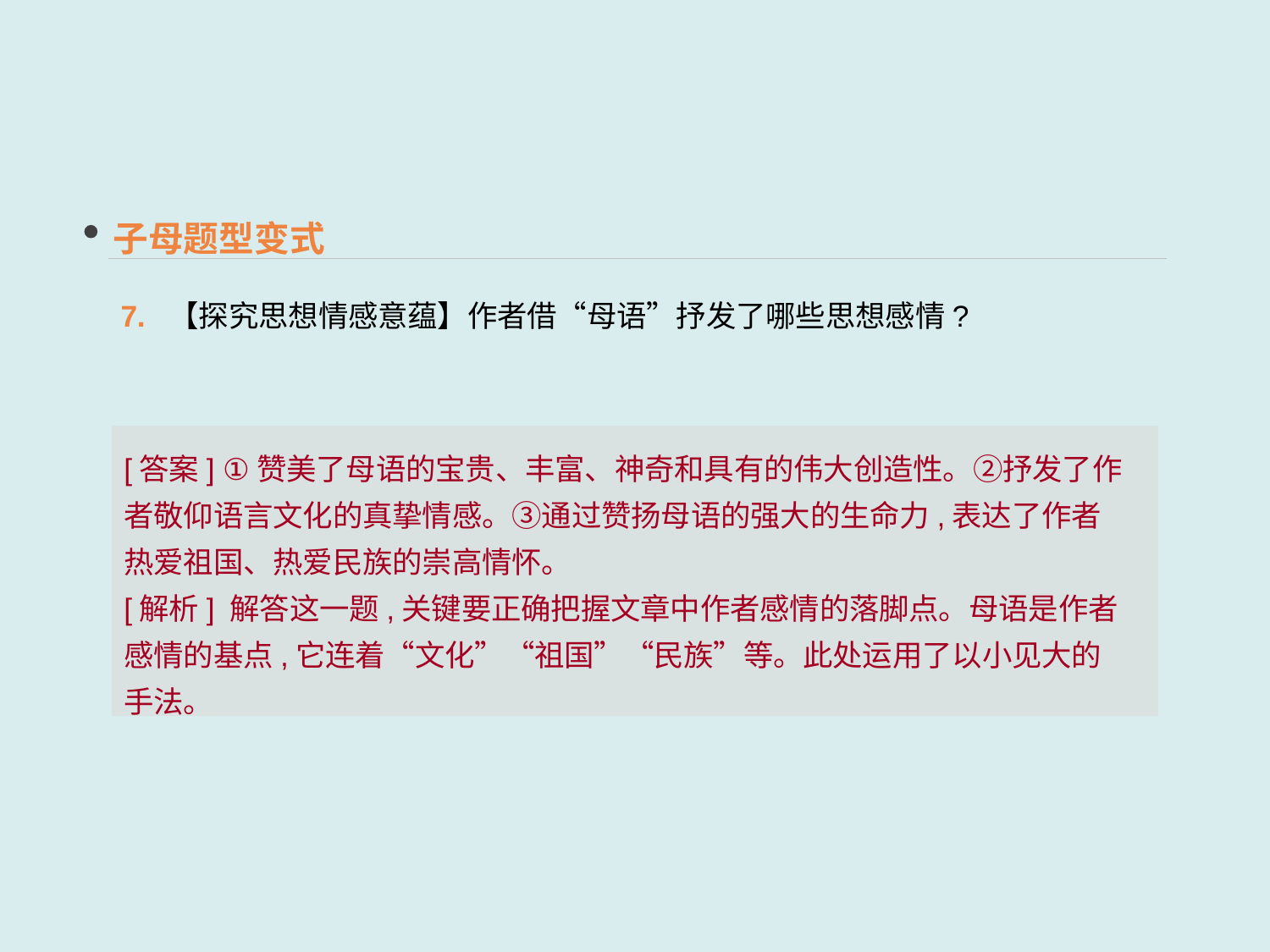

子母题型变式

7.  【探究思想情感意蕴】作者借“母语”抒发了哪些思想感情?

[答案] ①赞美了母语的宝贵、丰富、神奇和具有的伟大创造性。②抒发了作者敬仰语言文化的真挚情感。③通过赞扬母语的强大的生命力,表达了作者热爱祖国、热爱民族的崇高情怀。
[解析] 解答这一题,关键要正确把握文章中作者感情的落脚点。母语是作者感情的基点,它连着“文化”“祖国”“民族”等。此处运用了以小见大的手法。